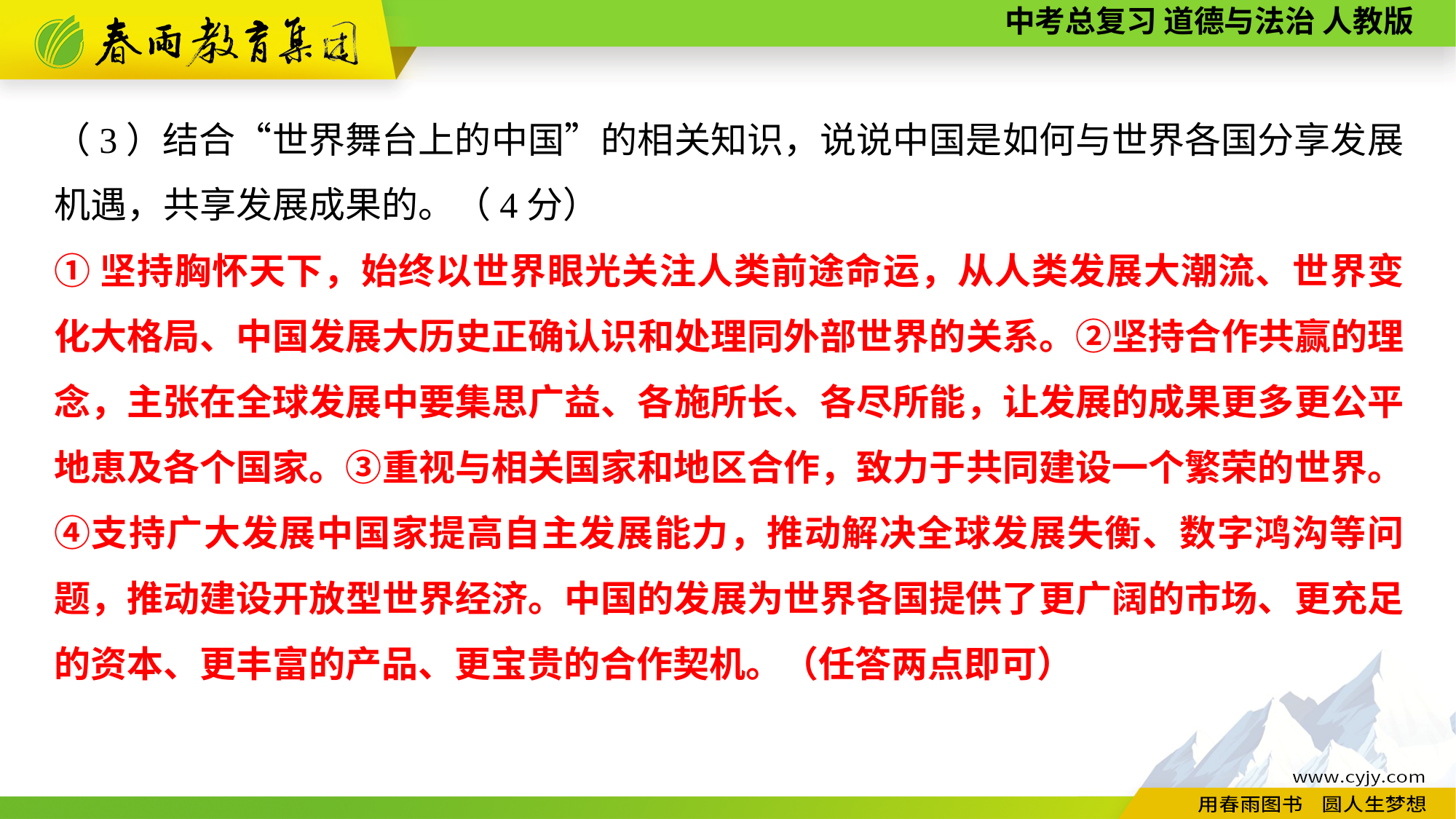

（3）结合“世界舞台上的中国”的相关知识，说说中国是如何与世界各国分享发展机遇，共享发展成果的。（4分）
①坚持胸怀天下，始终以世界眼光关注人类前途命运，从人类发展大潮流、世界变化大格局、中国发展大历史正确认识和处理同外部世界的关系。②坚持合作共赢的理念，主张在全球发展中要集思广益、各施所长、各尽所能，让发展的成果更多更公平地恵及各个国家。③重视与相关国家和地区合作，致力于共同建设一个繁荣的世界。④支持广大发展中国家提高自主发展能力，推动解决全球发展失衡、数字鸿沟等问题，推动建设开放型世界经济。中国的发展为世界各国提供了更广阔的市场、更充足的资本、更丰富的产品、更宝贵的合作契机。（任答两点即可）